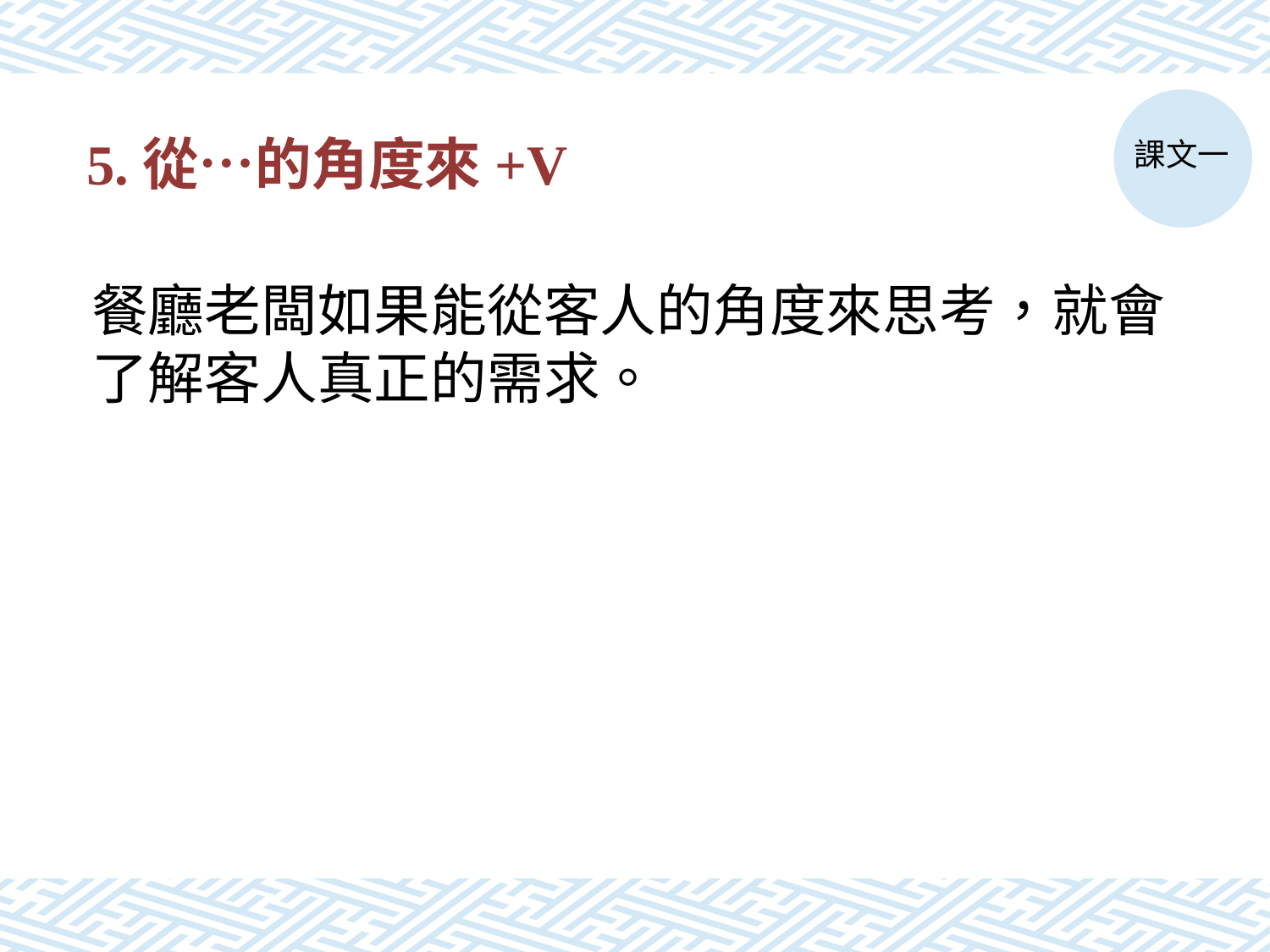

課文一
# 5.從…的角度來+V
餐廳老闆如果能從客人的角度來思考，就會了解客人真正的需求。